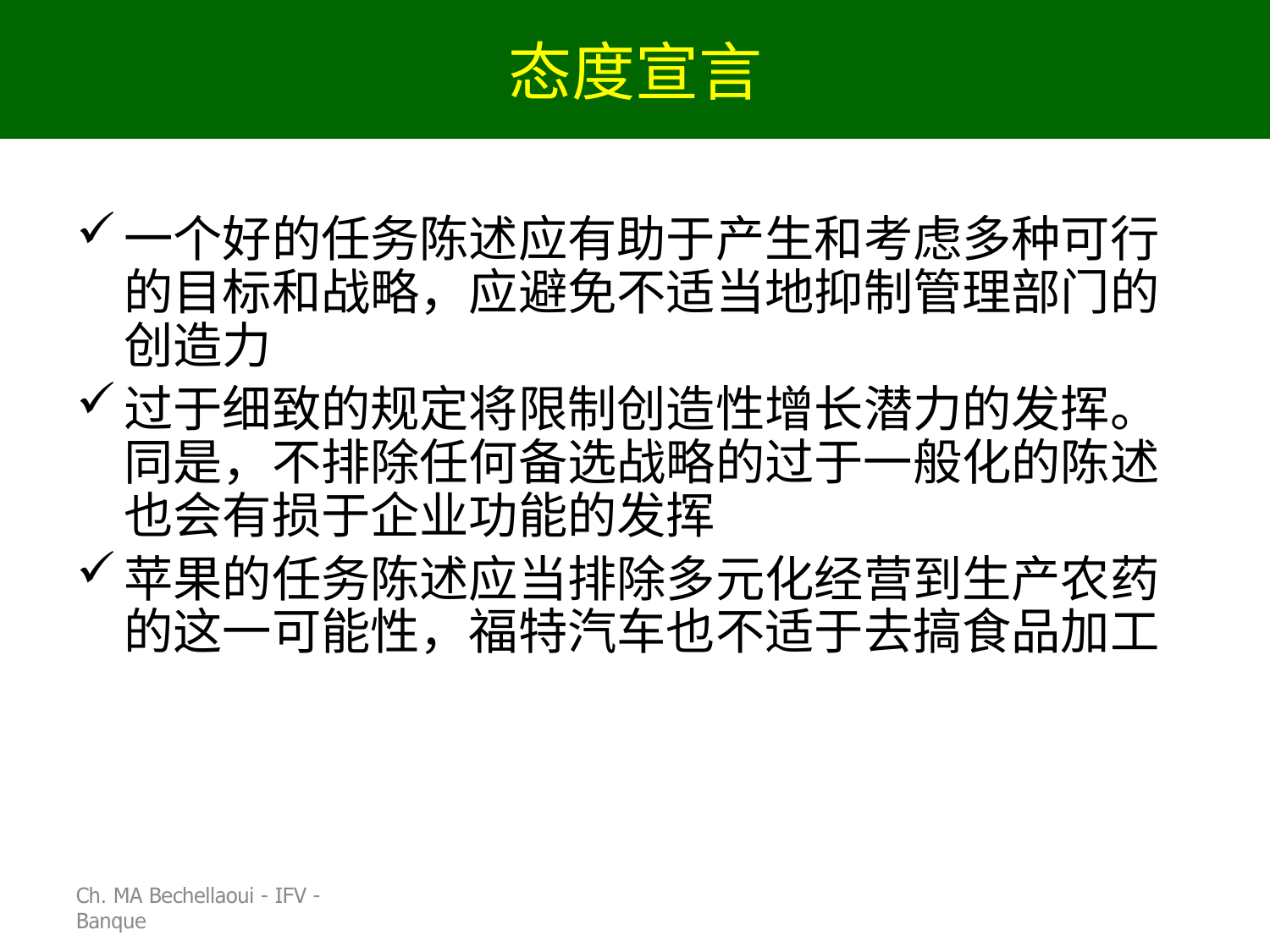

# 态度宣言
Ch. MA Bechellaoui - IFV - Banque
一个好的任务陈述应有助于产生和考虑多种可行的目标和战略，应避免不适当地抑制管理部门的创造力
过于细致的规定将限制创造性增长潜力的发挥。同是，不排除任何备选战略的过于一般化的陈述也会有损于企业功能的发挥
苹果的任务陈述应当排除多元化经营到生产农药的这一可能性，福特汽车也不适于去搞食品加工